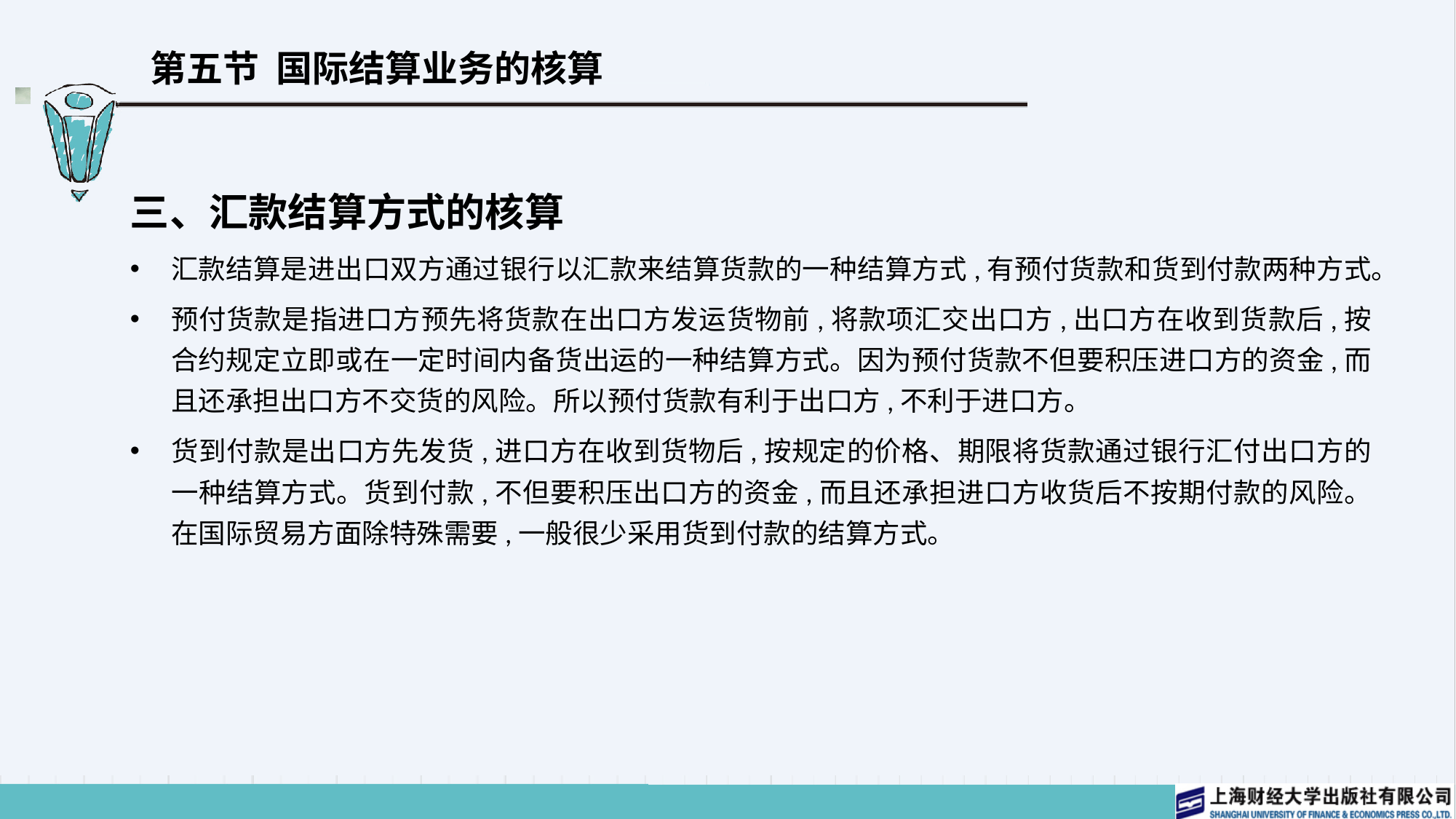

# 第五节  国际结算业务的核算
三、汇款结算方式的核算
汇款结算是进出口双方通过银行以汇款来结算货款的一种结算方式,有预付货款和货到付款两种方式。
预付货款是指进口方预先将货款在出口方发运货物前,将款项汇交出口方,出口方在收到货款后,按合约规定立即或在一定时间内备货出运的一种结算方式。因为预付货款不但要积压进口方的资金,而且还承担出口方不交货的风险。所以预付货款有利于出口方,不利于进口方。
货到付款是出口方先发货,进口方在收到货物后,按规定的价格、期限将货款通过银行汇付出口方的一种结算方式。货到付款,不但要积压出口方的资金,而且还承担进口方收货后不按期付款的风险。在国际贸易方面除特殊需要,一般很少采用货到付款的结算方式。